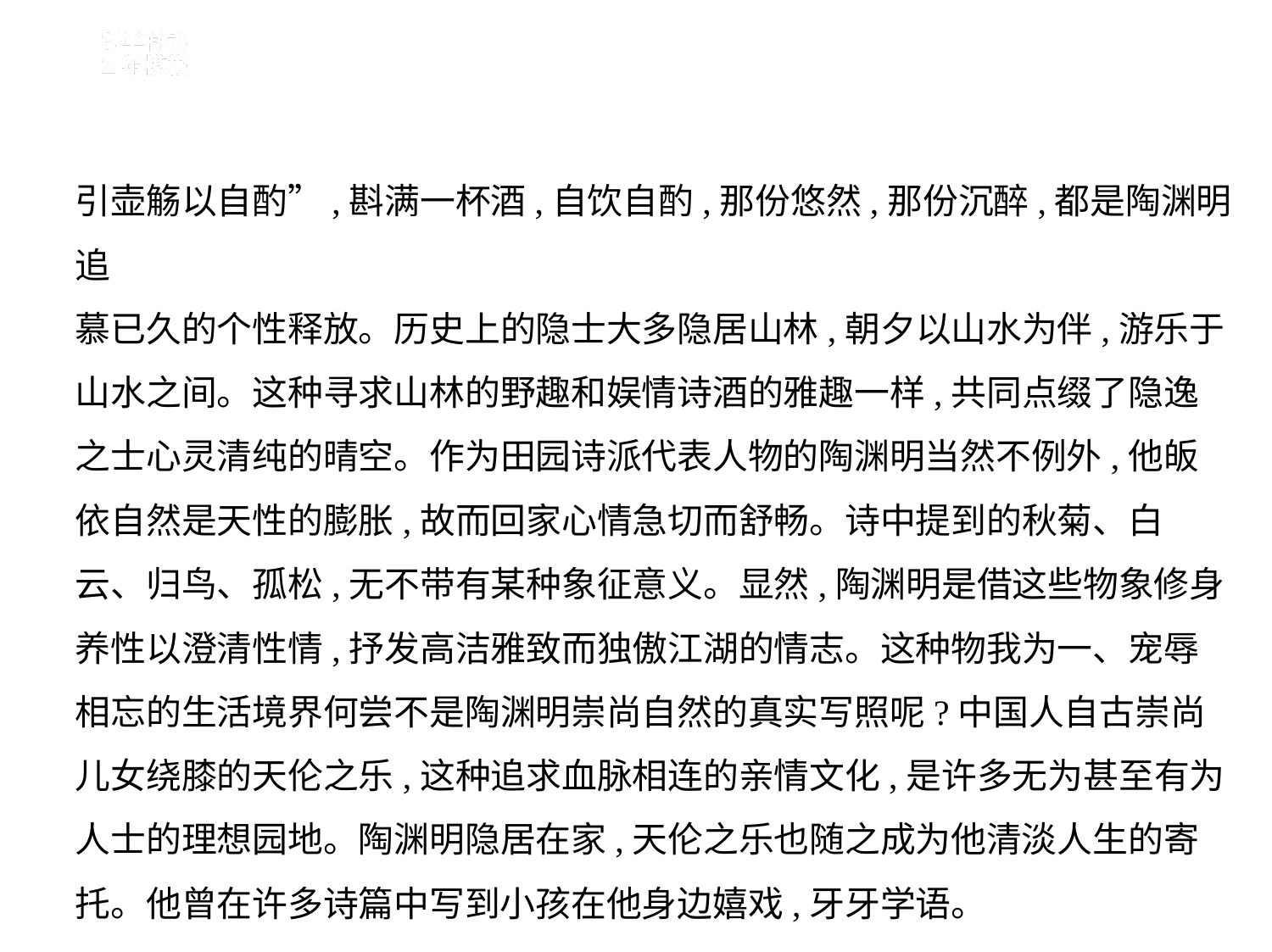

引壶觞以自酌”,斟满一杯酒,自饮自酌,那份悠然,那份沉醉,都是陶渊明追
慕已久的个性释放。历史上的隐士大多隐居山林,朝夕以山水为伴,游乐于
山水之间。这种寻求山林的野趣和娱情诗酒的雅趣一样,共同点缀了隐逸
之士心灵清纯的晴空。作为田园诗派代表人物的陶渊明当然不例外,他皈
依自然是天性的膨胀,故而回家心情急切而舒畅。诗中提到的秋菊、白
云、归鸟、孤松,无不带有某种象征意义。显然,陶渊明是借这些物象修身
养性以澄清性情,抒发高洁雅致而独傲江湖的情志。这种物我为一、宠辱
相忘的生活境界何尝不是陶渊明崇尚自然的真实写照呢?中国人自古崇尚
儿女绕膝的天伦之乐,这种追求血脉相连的亲情文化,是许多无为甚至有为
人士的理想园地。陶渊明隐居在家,天伦之乐也随之成为他清淡人生的寄
托。他曾在许多诗篇中写到小孩在他身边嬉戏,牙牙学语。